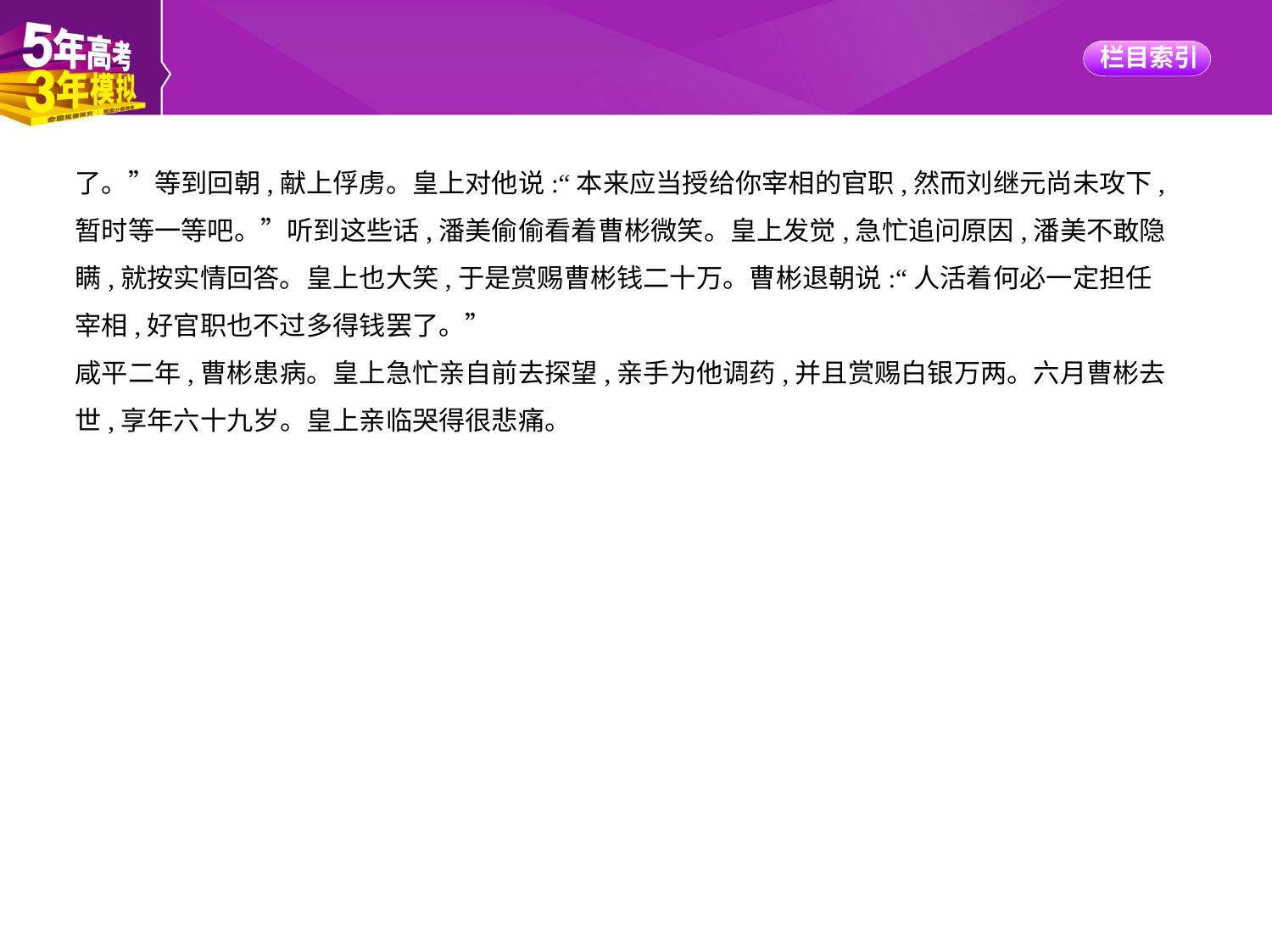

了。”等到回朝,献上俘虏。皇上对他说:“本来应当授给你宰相的官职,然而刘继元尚未攻下,
暂时等一等吧。”听到这些话,潘美偷偷看着曹彬微笑。皇上发觉,急忙追问原因,潘美不敢隐
瞒,就按实情回答。皇上也大笑,于是赏赐曹彬钱二十万。曹彬退朝说:“人活着何必一定担任
宰相,好官职也不过多得钱罢了。”
咸平二年,曹彬患病。皇上急忙亲自前去探望,亲手为他调药,并且赏赐白银万两。六月曹彬去
世,享年六十九岁。皇上亲临哭得很悲痛。